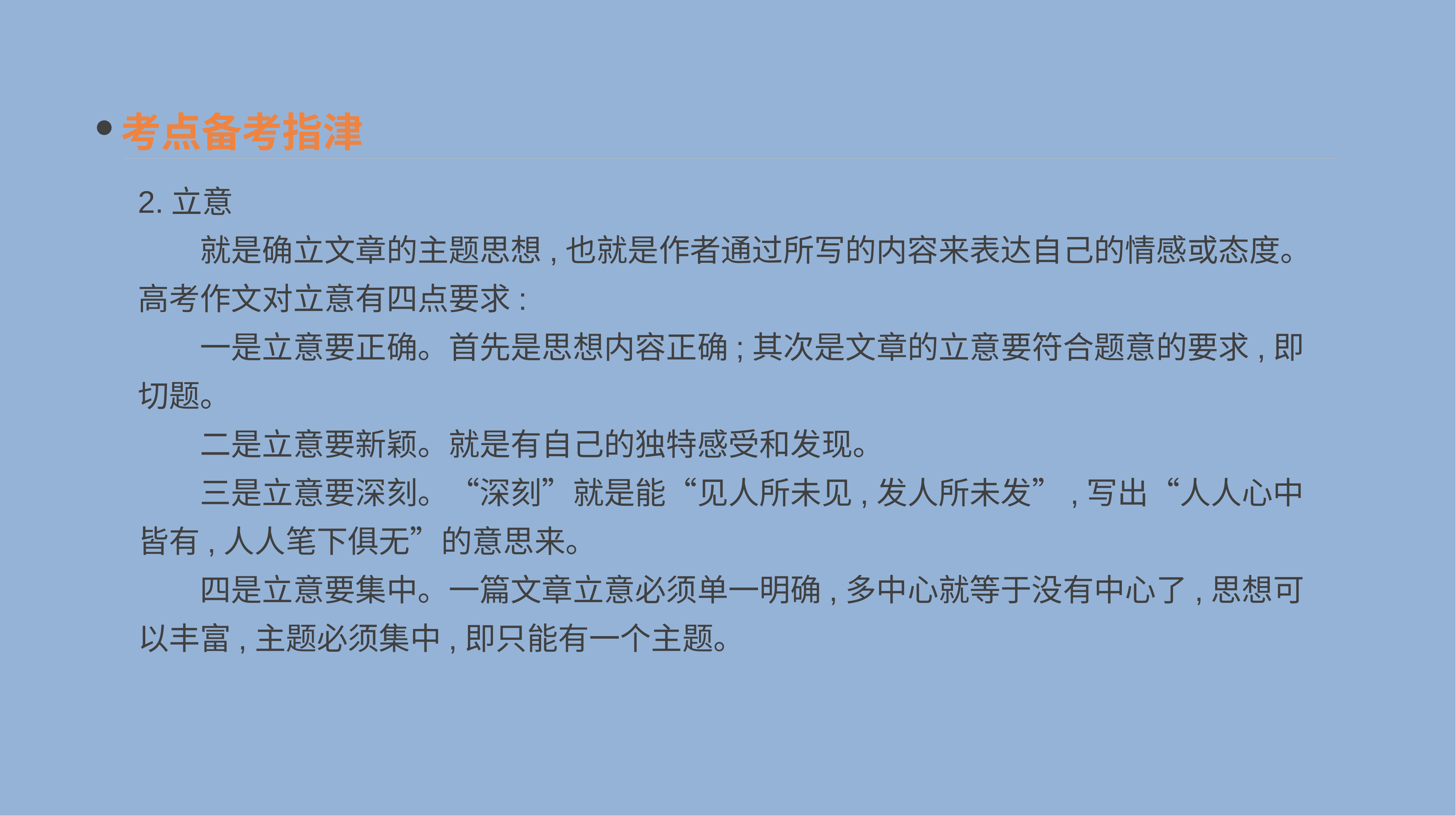

考点备考指津

2.立意
　　就是确立文章的主题思想,也就是作者通过所写的内容来表达自己的情感或态度。高考作文对立意有四点要求:
　　一是立意要正确。首先是思想内容正确;其次是文章的立意要符合题意的要求,即切题。
　　二是立意要新颖。就是有自己的独特感受和发现。
　　三是立意要深刻。“深刻”就是能“见人所未见,发人所未发”,写出“人人心中皆有,人人笔下俱无”的意思来。
　　四是立意要集中。一篇文章立意必须单一明确,多中心就等于没有中心了,思想可以丰富,主题必须集中,即只能有一个主题。